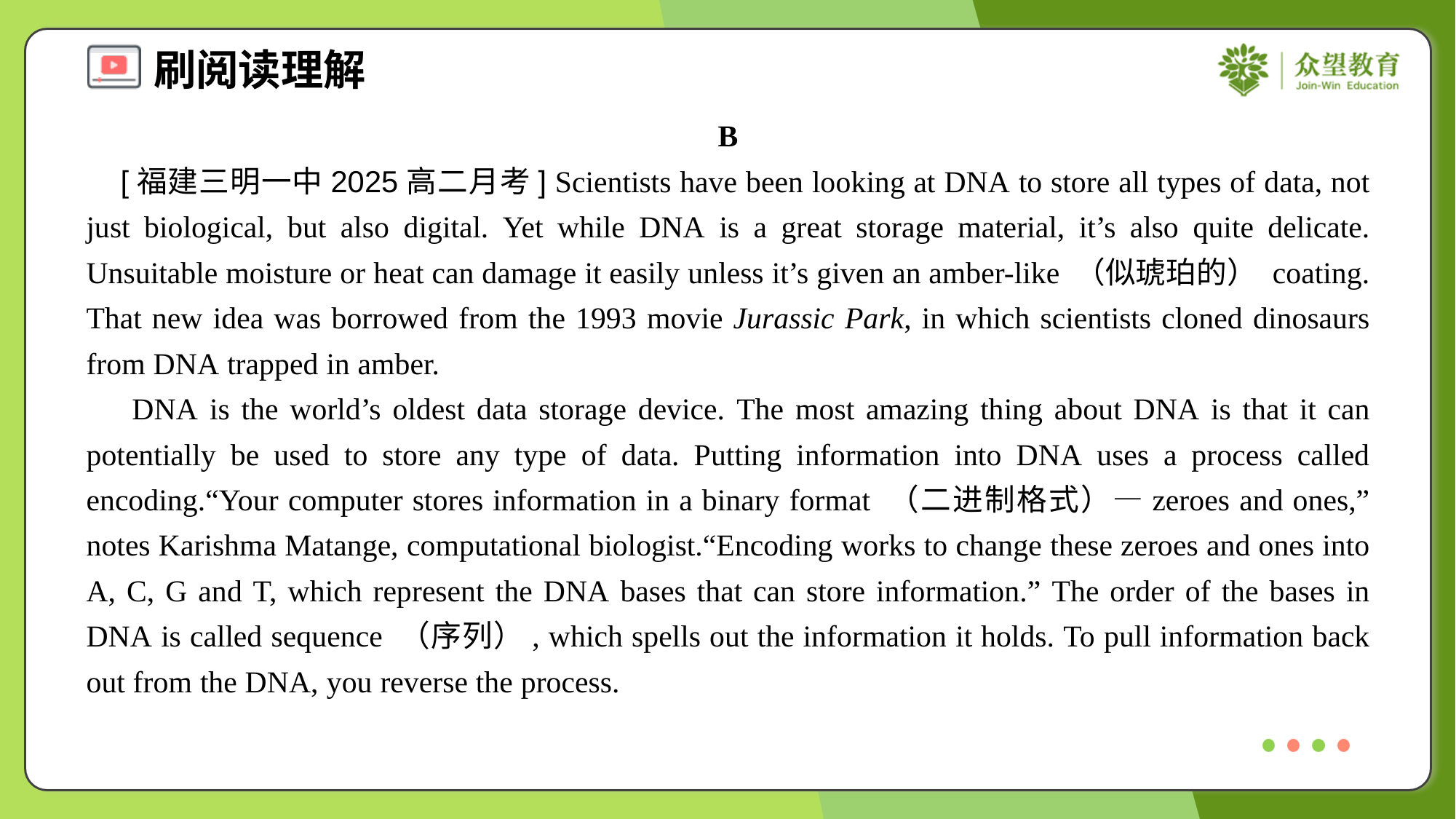

B
    [福建三明一中2025高二月考] Scientists have been looking at DNA to store all types of data, not just biological, but also digital. Yet while DNA is a great storage material, it’s also quite delicate. Unsuitable moisture or heat can damage it easily unless it’s given an amber-like （似琥珀的） coating. That new idea was borrowed from the 1993 movie Jurassic Park, in which scientists cloned dinosaurs from DNA trapped in amber.
    DNA is the world’s oldest data storage device. The most amazing thing about DNA is that it can potentially be used to store any type of data. Putting information into DNA uses a process called encoding.“Your computer stores information in a binary format （二进制格式）—zeroes and ones,” notes Karishma Matange, computational biologist.“Encoding works to change these zeroes and ones into A, C, G and T, which represent the DNA bases that can store information.” The order of the bases in DNA is called sequence （序列）, which spells out the information it holds. To pull information back out from the DNA, you reverse the process.